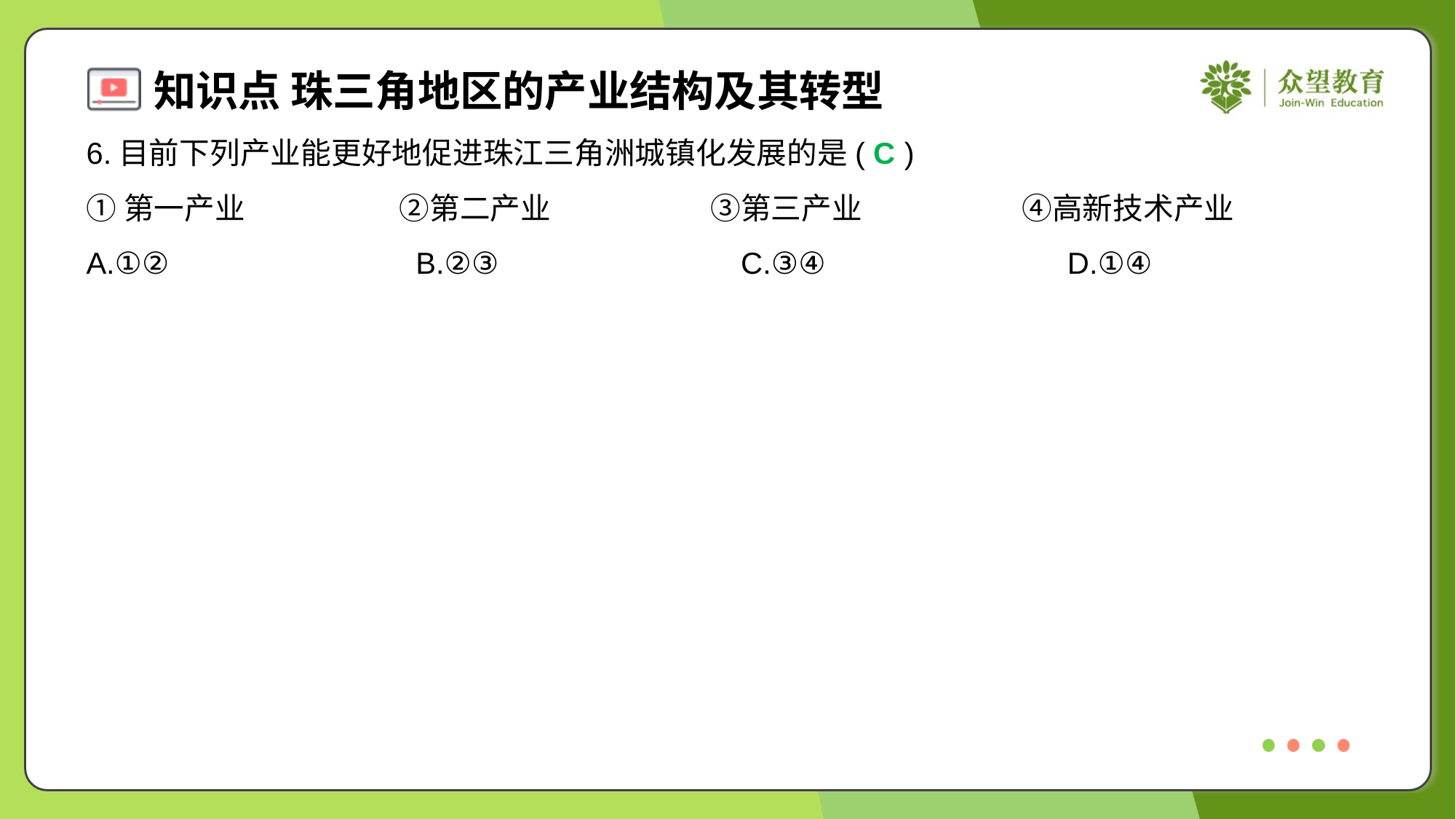

6.目前下列产业能更好地促进珠江三角洲城镇化发展的是(     )
C
①第一产业	②第二产业	③第三产业	④高新技术产业
A.①②	B.②③	C.③④	D.①④